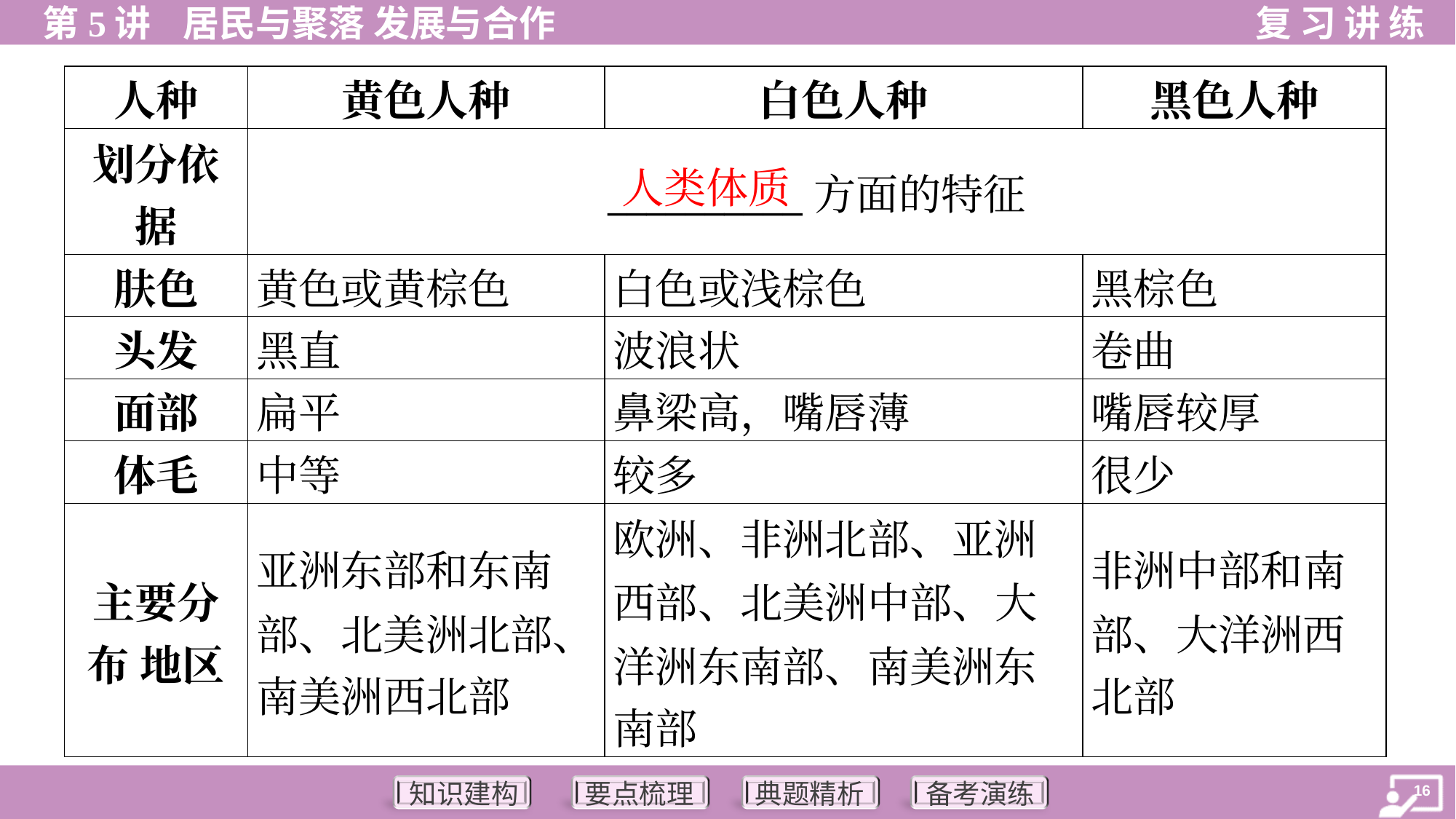

| 人种 | 黄色人种 | 白色人种 | 黑色人种 |
| --- | --- | --- | --- |
| 划分依 据 | \_\_\_\_\_\_\_\_\_\_方面的特征 |  |  |
| 肤色 | 黄色或黄棕色 | 白色或浅棕色 | 黑棕色 |
| 头发 | 黑直 | 波浪状 | 卷曲 |
| 面部 | 扁平 | 鼻梁高，嘴唇薄 | 嘴唇较厚 |
| 体毛 | 中等 | 较多 | 很少 |
| 主要分 布 地区 | 亚洲东部和东南 部、北美洲北部、 南美洲西北部 | 欧洲、非洲北部、亚洲 西部、北美洲中部、大 洋洲东南部、南美洲东 南部 | 非洲中部和南 部、大洋洲西 北部 |
人类体质